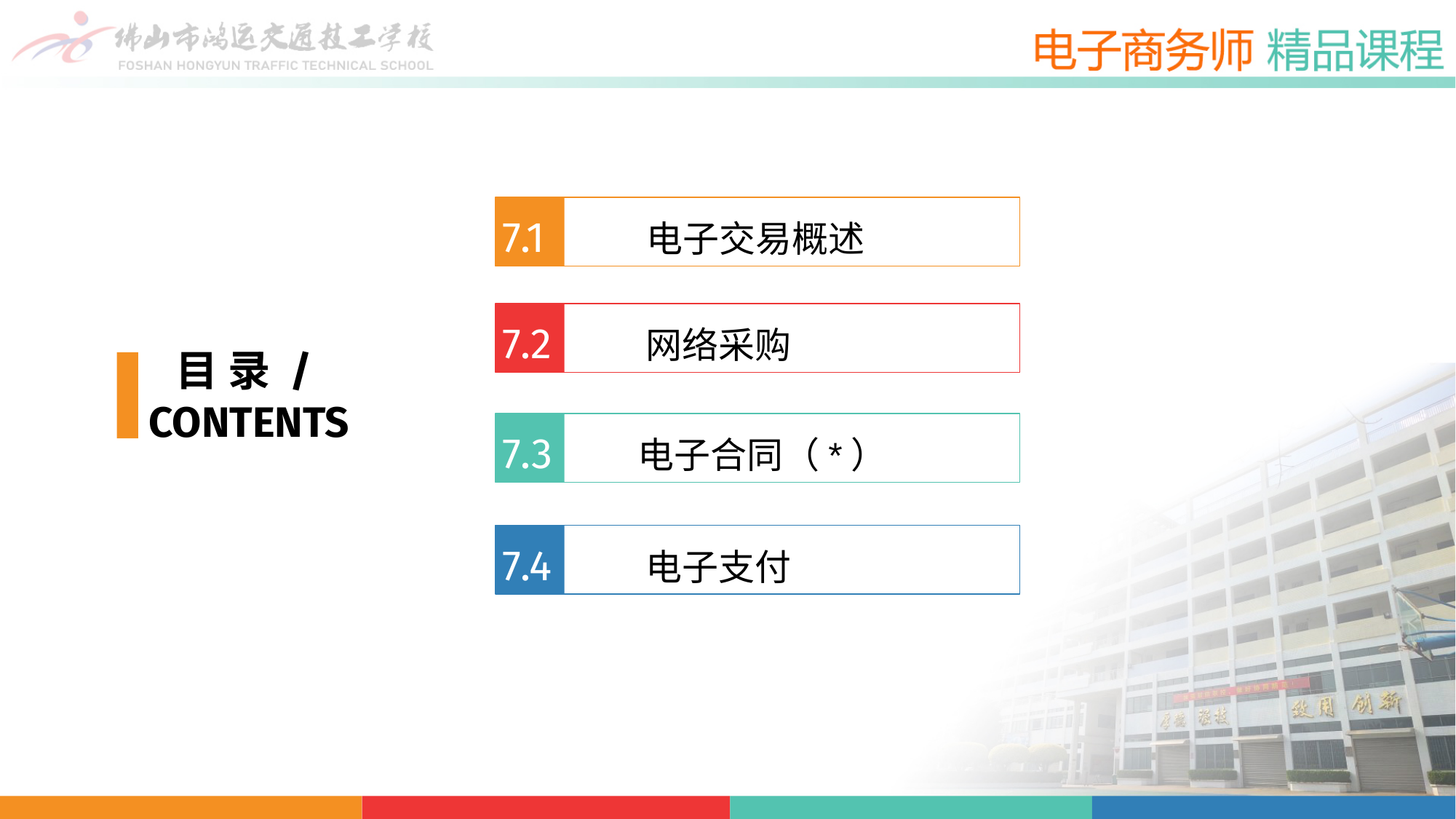

7.1
电子交易概述

7.2
网络采购
目 录 /
CONTENTS

7.3
电子合同（*）

7.4
电子支付